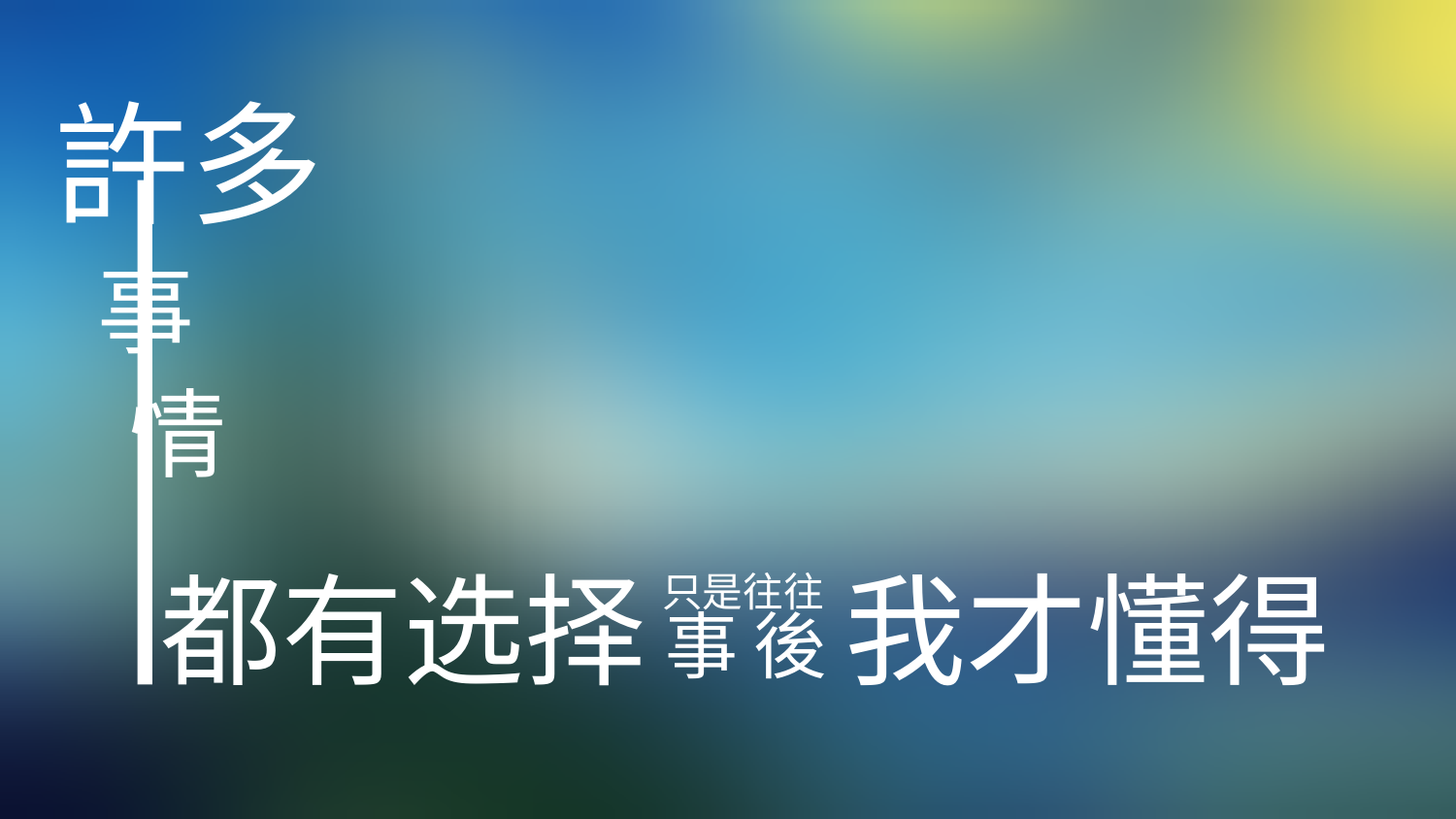

許多

事
情
都有选择
我才懂得
只是往往
事 後